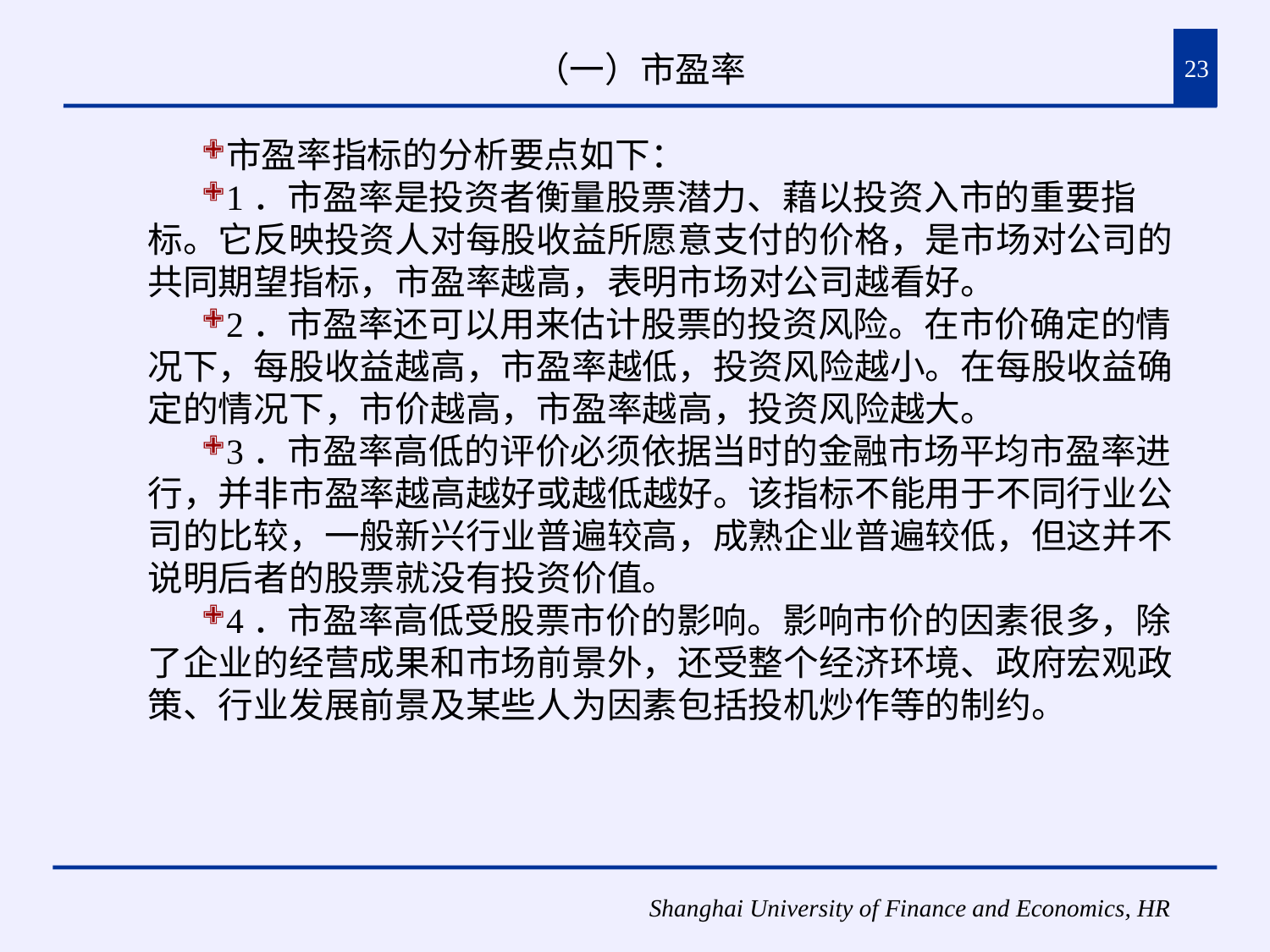

# （一）市盈率
23
市盈率指标的分析要点如下：
1．市盈率是投资者衡量股票潜力、藉以投资入市的重要指标。它反映投资人对每股收益所愿意支付的价格，是市场对公司的共同期望指标，市盈率越高，表明市场对公司越看好。
2．市盈率还可以用来估计股票的投资风险。在市价确定的情况下，每股收益越高，市盈率越低，投资风险越小。在每股收益确定的情况下，市价越高，市盈率越高，投资风险越大。
3．市盈率高低的评价必须依据当时的金融市场平均市盈率进行，并非市盈率越高越好或越低越好。该指标不能用于不同行业公司的比较，一般新兴行业普遍较高，成熟企业普遍较低，但这并不说明后者的股票就没有投资价值。
4．市盈率高低受股票市价的影响。影响市价的因素很多，除了企业的经营成果和市场前景外，还受整个经济环境、政府宏观政策、行业发展前景及某些人为因素包括投机炒作等的制约。